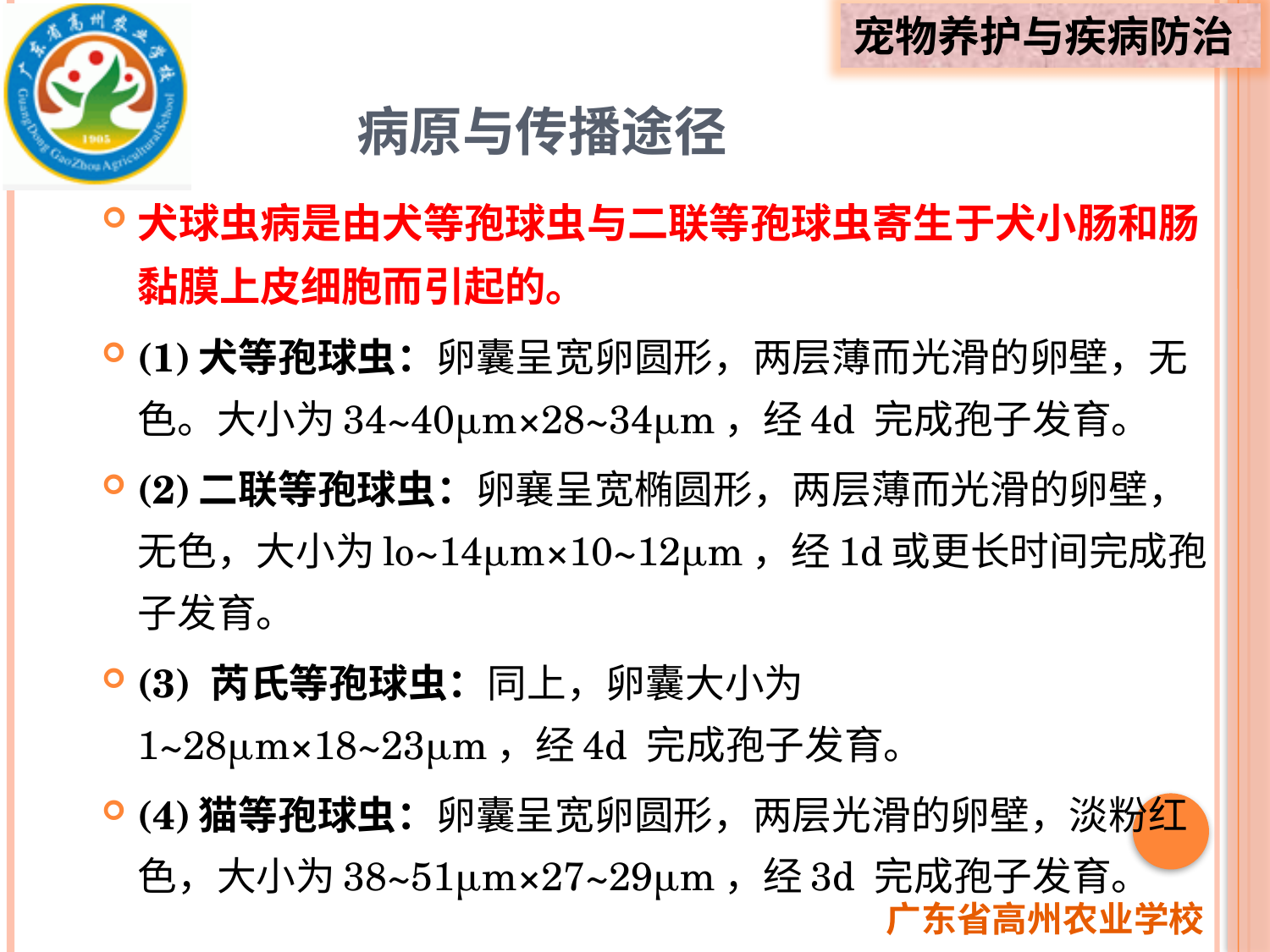

# 病原与传播途径
犬球虫病是由犬等孢球虫与二联等孢球虫寄生于犬小肠和肠黏膜上皮细胞而引起的。
(1)犬等孢球虫：卵囊呈宽卵圆形，两层薄而光滑的卵壁，无色。大小为34~40μm×28~34μm，经4d 完成孢子发育。
(2)二联等孢球虫：卵襄呈宽椭圆形，两层薄而光滑的卵壁，无色，大小为lo~14μm×10~12μm，经1d或更长时间完成孢子发育。
(3) 芮氏等孢球虫：同上，卵囊大小为1~28μm×18~23μm，经4d 完成孢子发育。
(4)猫等孢球虫：卵囊呈宽卵圆形，两层光滑的卵壁，淡粉红色，大小为38~51μm×27~29μm，经3d 完成孢子发育。